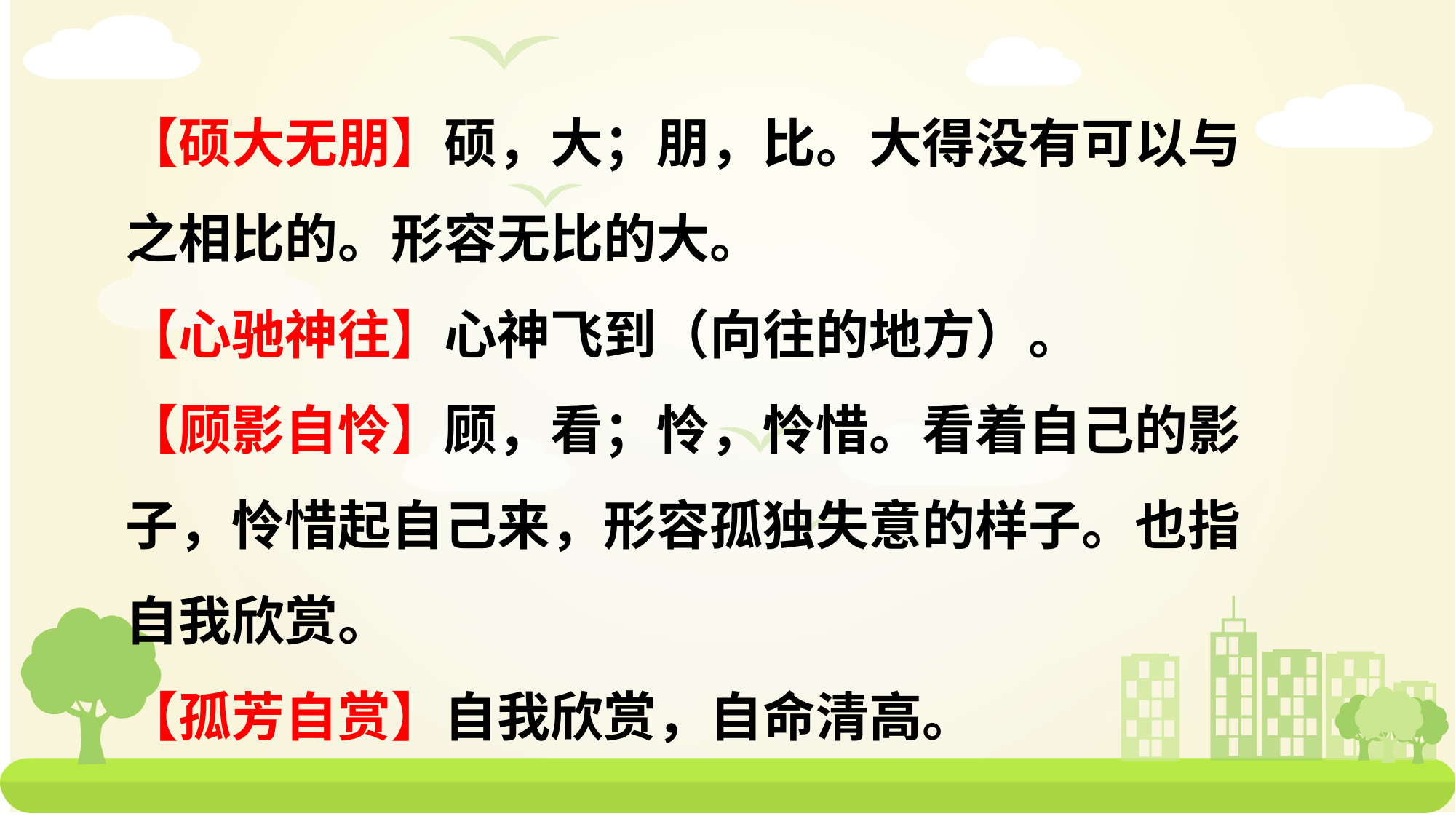

【硕大无朋】硕，大；朋，比。大得没有可以与之相比的。形容无比的大。
【心驰神往】心神飞到（向往的地方）。
【顾影自怜】顾，看；怜，怜惜。看着自己的影子，怜惜起自己来，形容孤独失意的样子。也指自我欣赏。
【孤芳自赏】自我欣赏，自命清高。